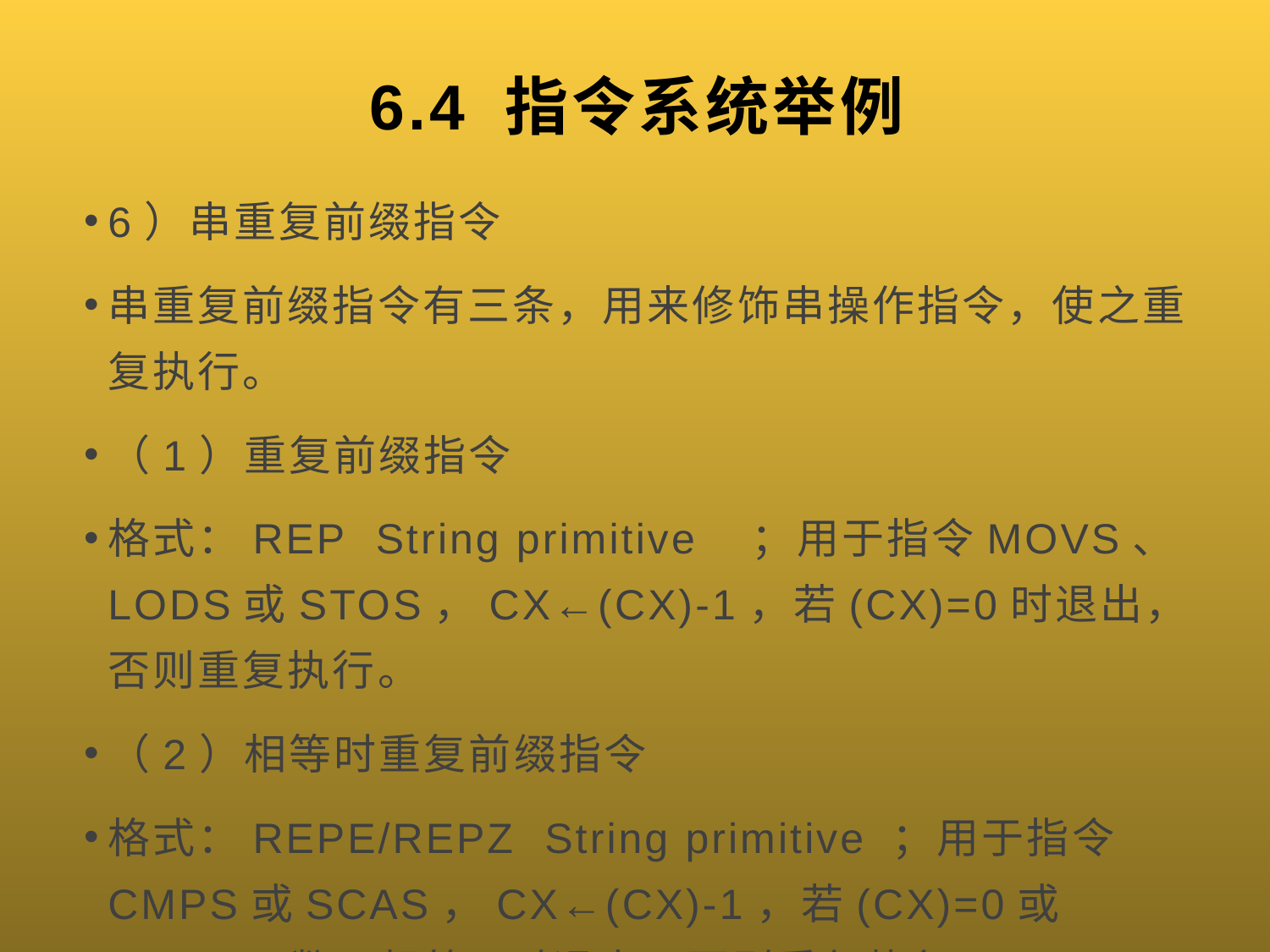

# 6.4 指令系统举例
6）串重复前缀指令
串重复前缀指令有三条，用来修饰串操作指令，使之重复执行。
（1）重复前缀指令
格式：REP  String primitive   ；用于指令MOVS、LODS或STOS，CX←(CX)-1，若(CX)=0时退出，否则重复执行。
（2）相等时重复前缀指令
格式：REPE/REPZ  String primitive ；用于指令CMPS或SCAS，CX←(CX)-1，若(CX)=0或ZF=0(两数不相等)时退出，否则重复执行。